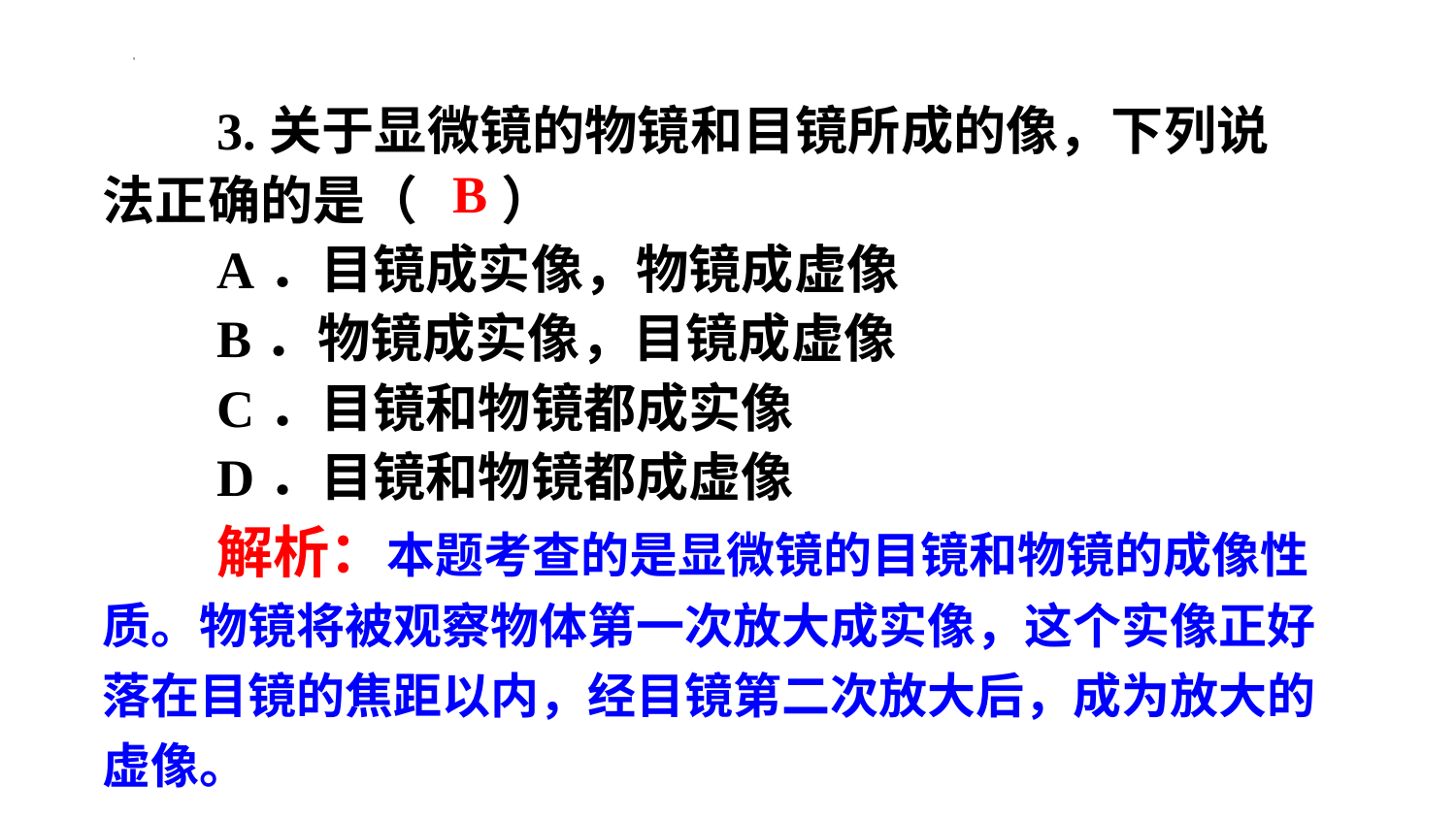

3.关于显微镜的物镜和目镜所成的像，下列说法正确的是（       ）
A．目镜成实像，物镜成虚像
B．物镜成实像，目镜成虚像
C．目镜和物镜都成实像
D．目镜和物镜都成虚像
B
解析：本题考查的是显微镜的目镜和物镜的成像性质。物镜将被观察物体第一次放大成实像，这个实像正好落在目镜的焦距以内，经目镜第二次放大后，成为放大的虚像。